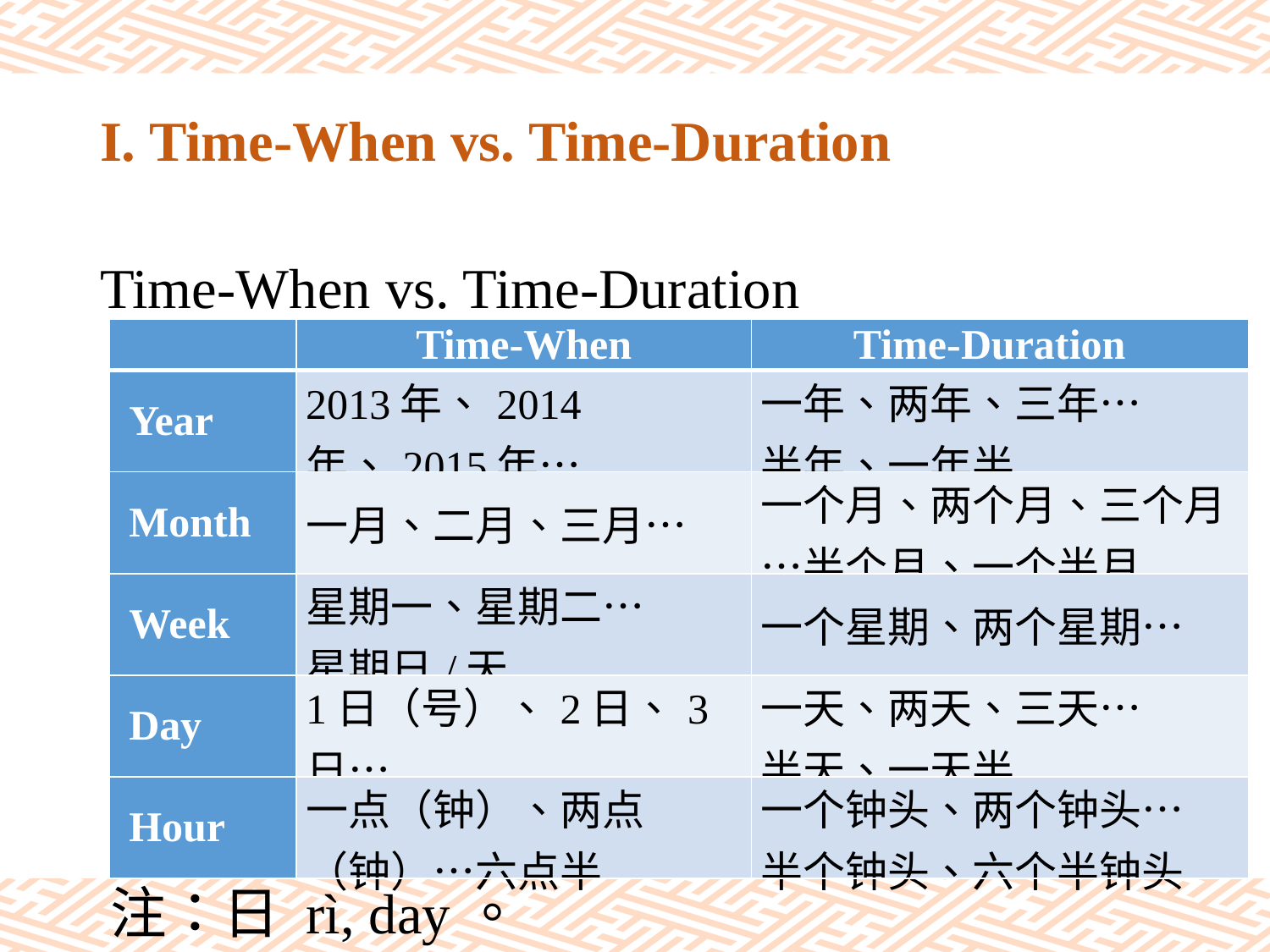

# I. Time-When vs. Time-Duration
Time-When vs. Time-Duration
|  | Time-When | Time-Duration |
| --- | --- | --- |
| Year | 2013年、2014年、2015年… | 一年、两年、三年… 半年、一年半 |
| Month | 一月、二月、三月… | 一个月、两个月、三个月…半个月、一个半月 |
| Week | 星期一、星期二… 星期日/天 | 一个星期、两个星期… |
| Day | 1日（号）、2日、3日… | 一天、两天、三天… 半天、一天半 |
| Hour | 一点（钟）、两点（钟）…六点半 | 一个钟头、两个钟头… 半个钟头、六个半钟头 |
注：日 rì, day。